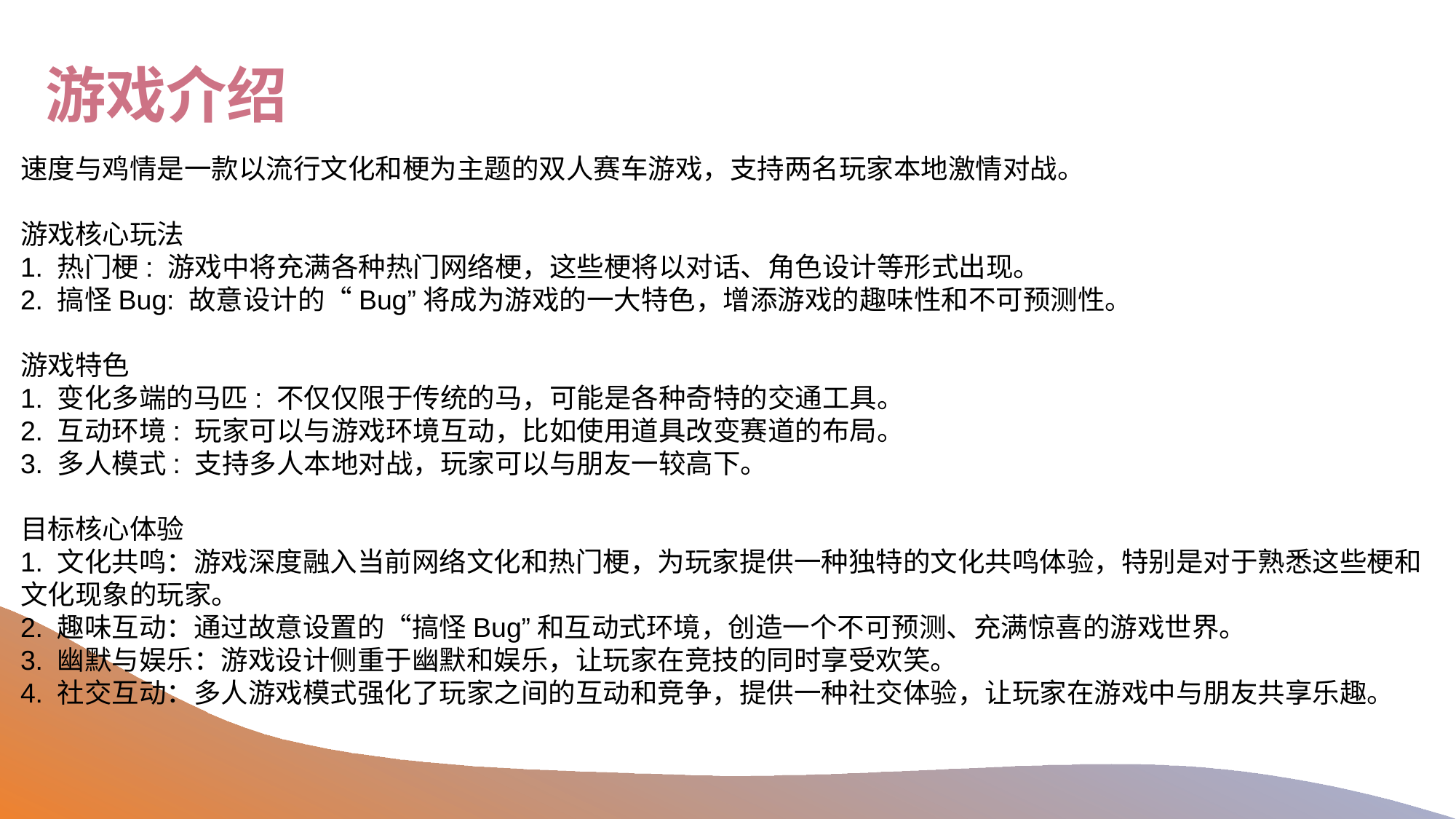

游戏介绍
速度与鸡情是一款以流行文化和梗为主题的双人赛车游戏，支持两名玩家本地激情对战。

游戏核心玩法
1. 热门梗: 游戏中将充满各种热门网络梗，这些梗将以对话、角色设计等形式出现。
2. 搞怪Bug: 故意设计的“Bug”将成为游戏的一大特色，增添游戏的趣味性和不可预测性。

游戏特色
1. 变化多端的马匹: 不仅仅限于传统的马，可能是各种奇特的交通工具。
2. 互动环境: 玩家可以与游戏环境互动，比如使用道具改变赛道的布局。
3. 多人模式: 支持多人本地对战，玩家可以与朋友一较高下。

目标核心体验
1. 文化共鸣：游戏深度融入当前网络文化和热门梗，为玩家提供一种独特的文化共鸣体验，特别是对于熟悉这些梗和文化现象的玩家。
2. 趣味互动：通过故意设置的“搞怪Bug”和互动式环境，创造一个不可预测、充满惊喜的游戏世界。
3. 幽默与娱乐：游戏设计侧重于幽默和娱乐，让玩家在竞技的同时享受欢笑。
4. 社交互动：多人游戏模式强化了玩家之间的互动和竞争，提供一种社交体验，让玩家在游戏中与朋友共享乐趣。